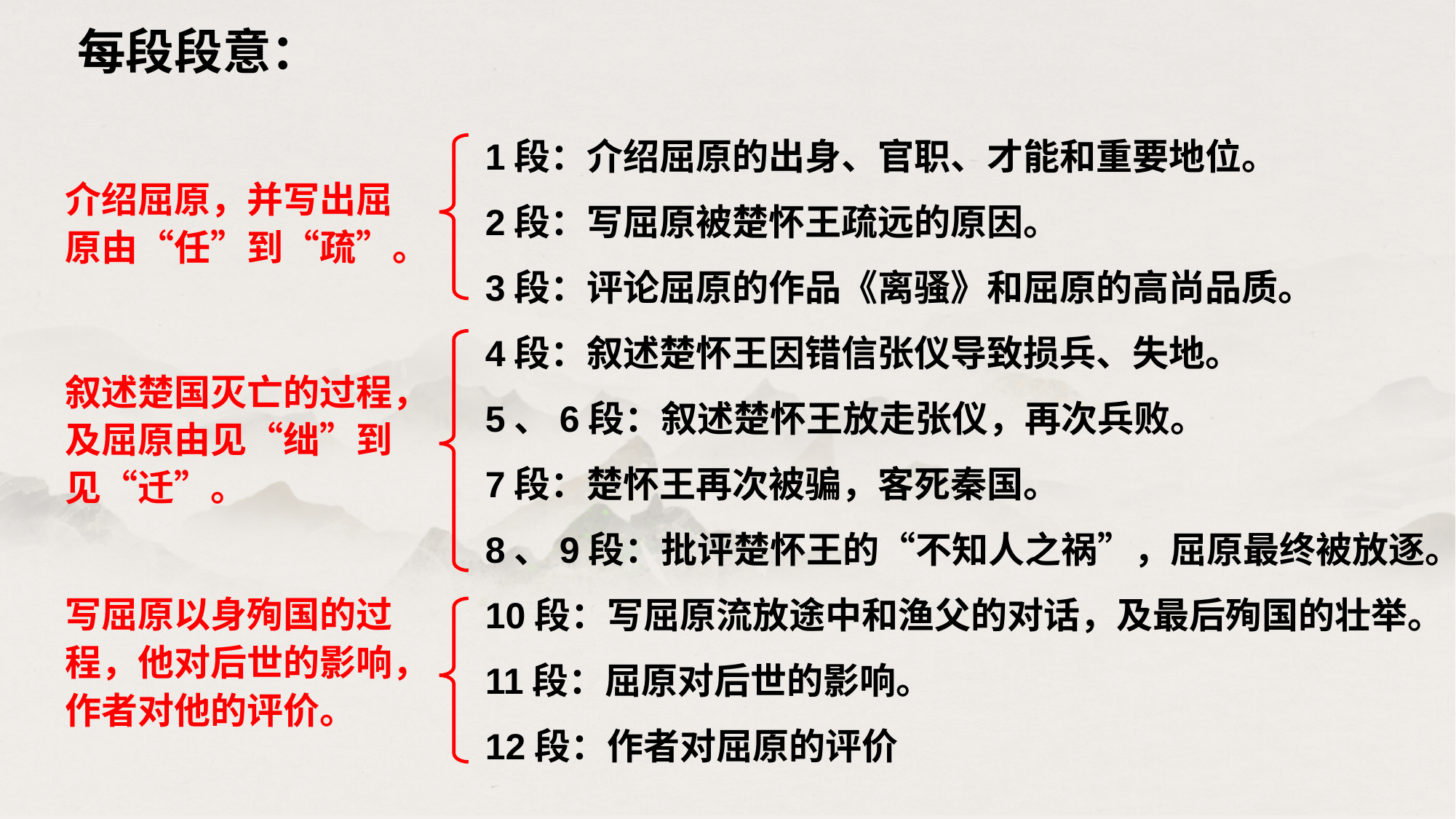

每段段意：
1段：介绍屈原的出身、官职、才能和重要地位。
2段：写屈原被楚怀王疏远的原因。
3段：评论屈原的作品《离骚》和屈原的高尚品质。
4段：叙述楚怀王因错信张仪导致损兵、失地。
5、6段：叙述楚怀王放走张仪，再次兵败。
7段：楚怀王再次被骗，客死秦国。
8、9段：批评楚怀王的“不知人之祸”，屈原最终被放逐。
10段：写屈原流放途中和渔父的对话，及最后殉国的壮举。
11段：屈原对后世的影响。
12段：作者对屈原的评价

介绍屈原，并写出屈原由“任”到“疏”。

叙述楚国灭亡的过程，及屈原由见“绌”到见“迁”。
写屈原以身殉国的过程，他对后世的影响，作者对他的评价。